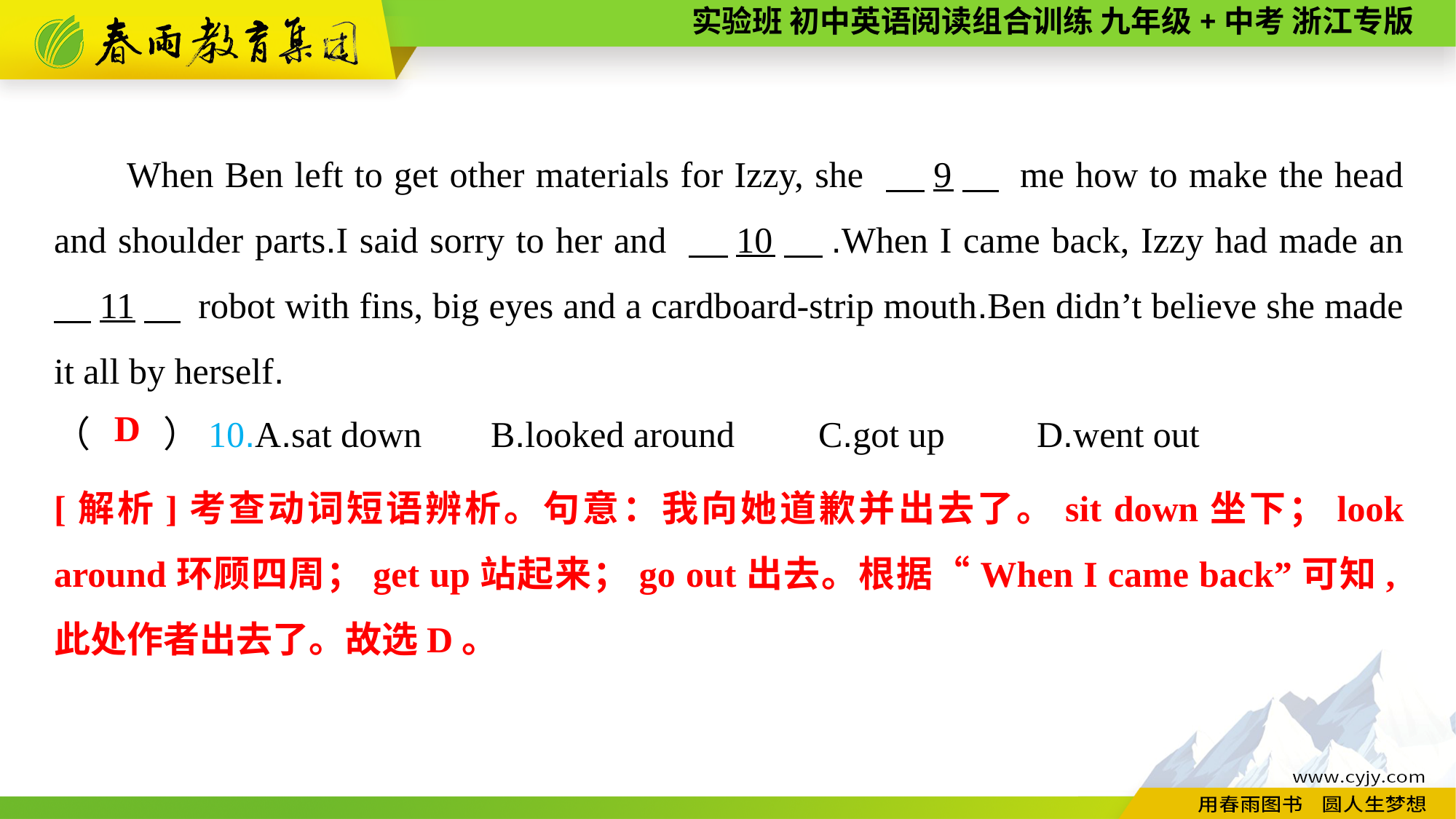

When Ben left to get other materials for Izzy, she 　9　 me how to make the head and shoulder parts.I said sorry to her and 　10　.When I came back, Izzy had made an 　11　 robot with fins, big eyes and a cardboard-strip mouth.Ben didn’t believe she made it all by herself.
（　　）10.A.sat down	B.looked around	C.got up	D.went out
D
[解析]考查动词短语辨析。句意：我向她道歉并出去了。sit down坐下；look around环顾四周；get up站起来；go out出去。根据“When I came back”可知,此处作者出去了。故选D。